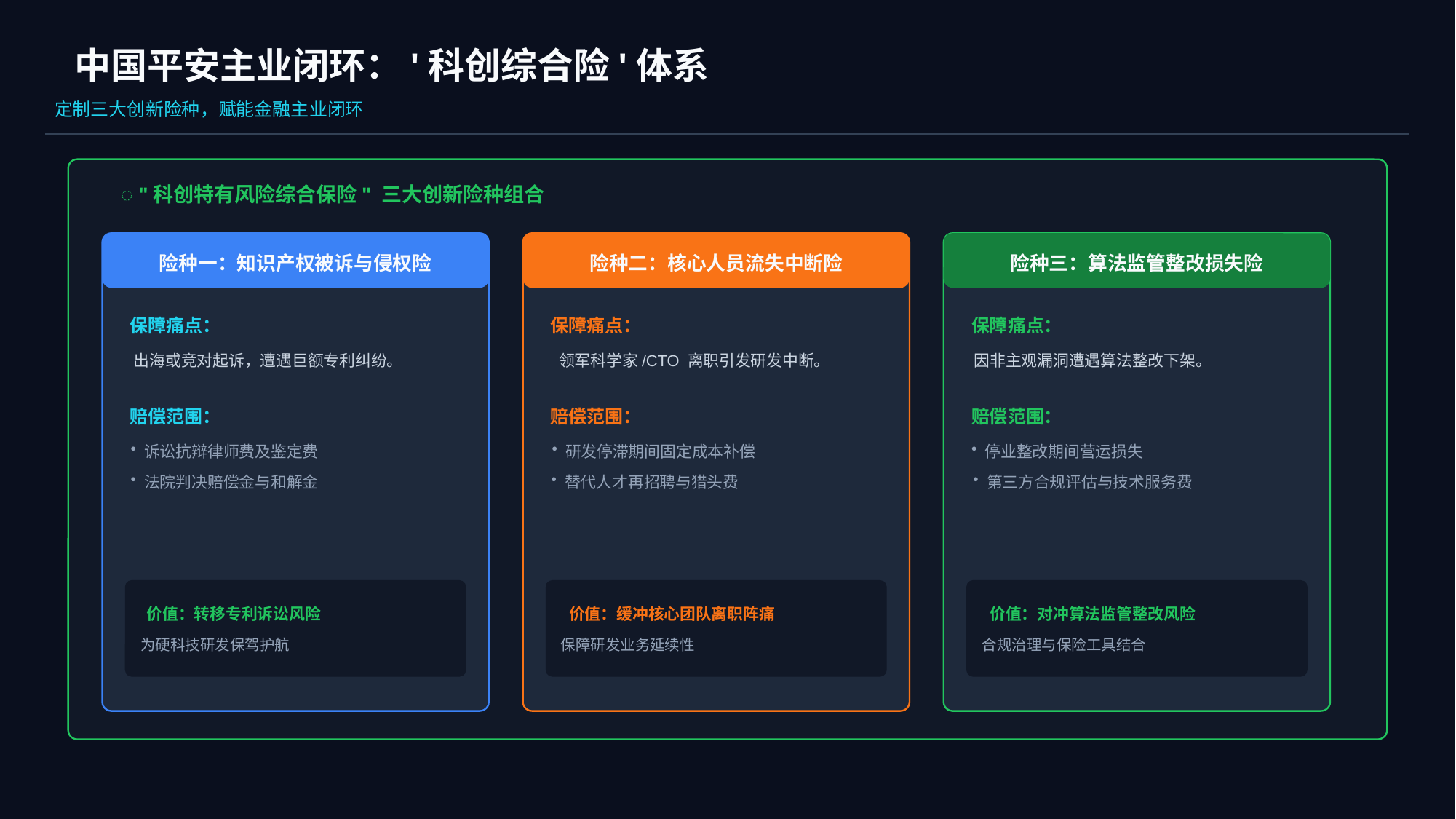

中国平安主业闭环：'科创综合险'体系
定制三大创新险种，赋能金融主业闭环

️ "科创特有风险综合保险" 三大创新险种组合

险种一：知识产权被诉与侵权险
险种二：核心人员流失中断险
险种三：算法监管整改损失险
保障痛点：
保障痛点：
保障痛点：
出海或竞对起诉，遭遇巨额专利纠纷。
领军科学家/CTO 离职引发研发中断。
因非主观漏洞遭遇算法整改下架。
赔偿范围：
赔偿范围：
赔偿范围：
诉讼抗辩律师费及鉴定费
研发停滞期间固定成本补偿
停业整改期间营运损失
法院判决赔偿金与和解金
替代人才再招聘与猎头费
第三方合规评估与技术服务费

价值：转移专利诉讼风险
价值：缓冲核心团队离职阵痛
价值：对冲算法监管整改风险
为硬科技研发保驾护航
保障研发业务延续性
合规治理与保险工具结合